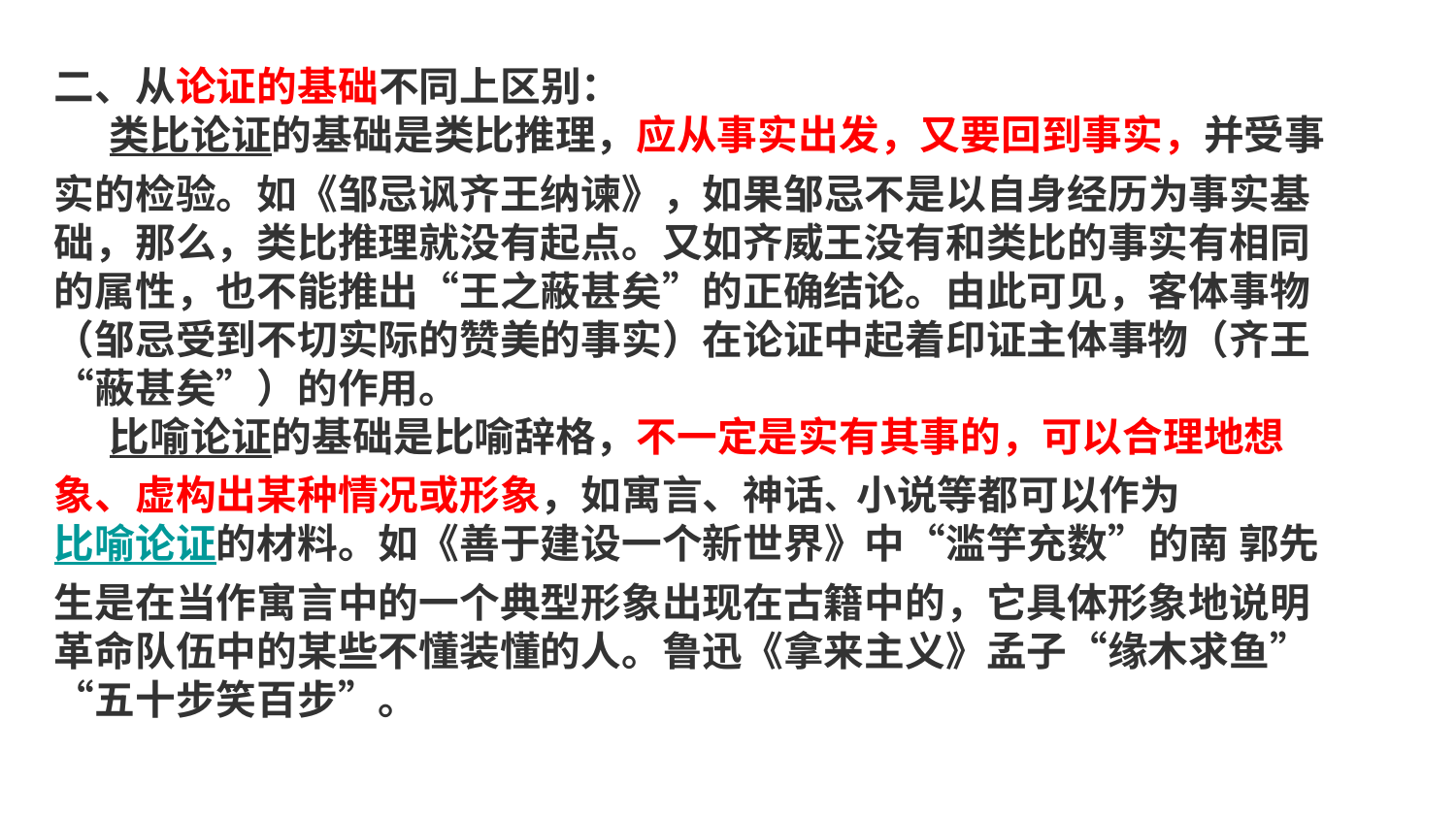

二、从论证的基础不同上区别：
      类比论证的基础是类比推理，应从事实出发，又要回到事实，并受事实的检验。如《邹忌讽齐王纳谏》，如果邹忌不是以自身经历为事实基础，那么，类比推理就没有起点。又如齐威王没有和类比的事实有相同的属性，也不能推出“王之蔽甚矣”的正确结论。由此可见，客体事物（邹忌受到不切实际的赞美的事实）在论证中起着印证主体事物（齐王“蔽甚矣”）的作用。
      比喻论证的基础是比喻辞格，不一定是实有其事的，可以合理地想象、虚构出某种情况或形象，如寓言、神话、小说等都可以作为比喻论证的材料。如《善于建设一个新世界》中“滥竽充数”的南 郭先生是在当作寓言中的一个典型形象出现在古籍中的，它具体形象地说明革命队伍中的某些不懂装懂的人。鲁迅《拿来主义》孟子“缘木求鱼”“五十步笑百步”。